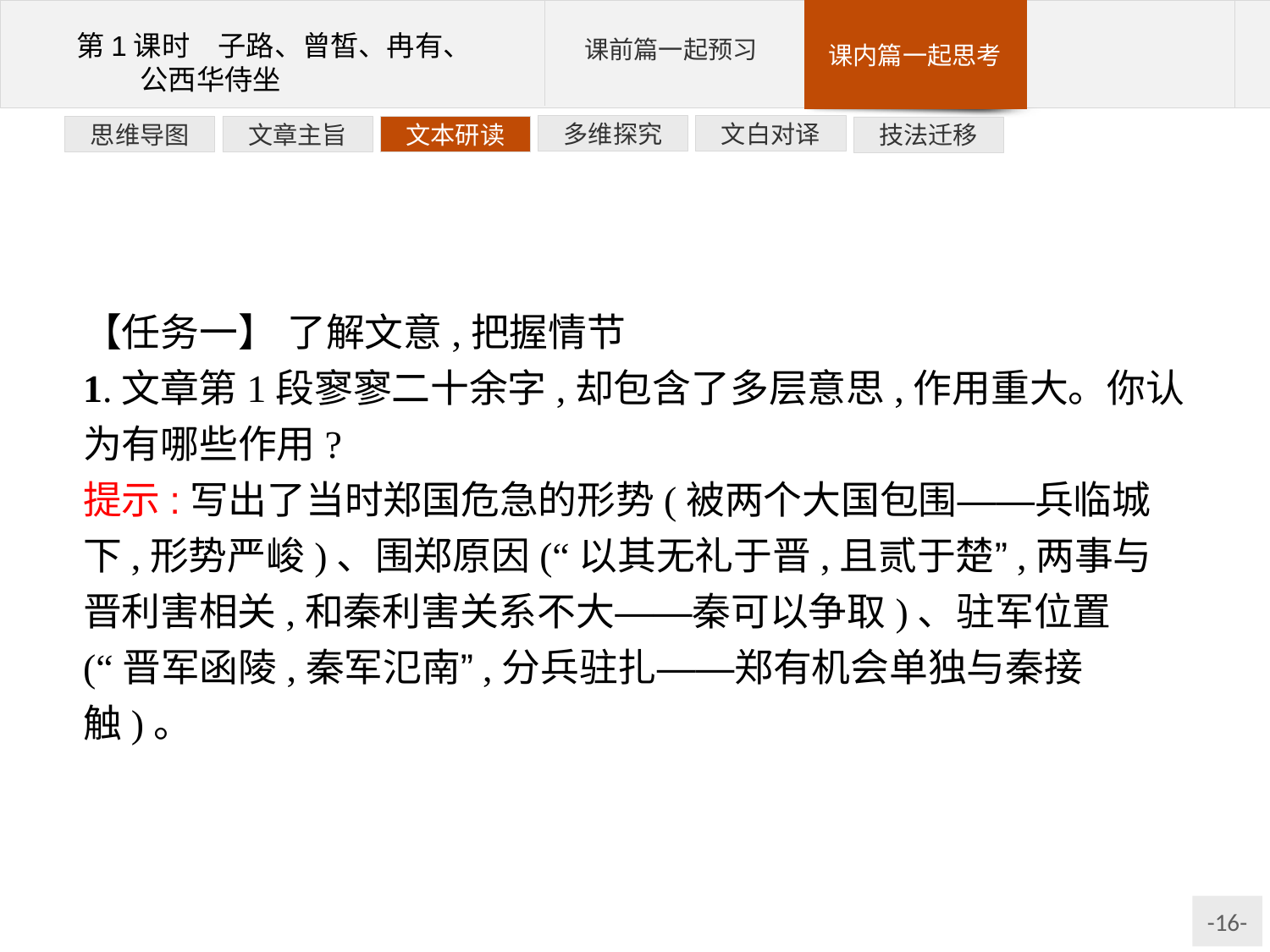

文白对译
多维探究
文本研读
文章主旨
思维导图
技法迁移
【任务一】 了解文意,把握情节
1.文章第1段寥寥二十余字,却包含了多层意思,作用重大。你认为有哪些作用?
提示:写出了当时郑国危急的形势(被两个大国包围——兵临城下,形势严峻)、围郑原因(“以其无礼于晋,且贰于楚”,两事与晋利害相关,和秦利害关系不大——秦可以争取)、驻军位置(“晋军函陵,秦军氾南”,分兵驻扎——郑有机会单独与秦接触)。